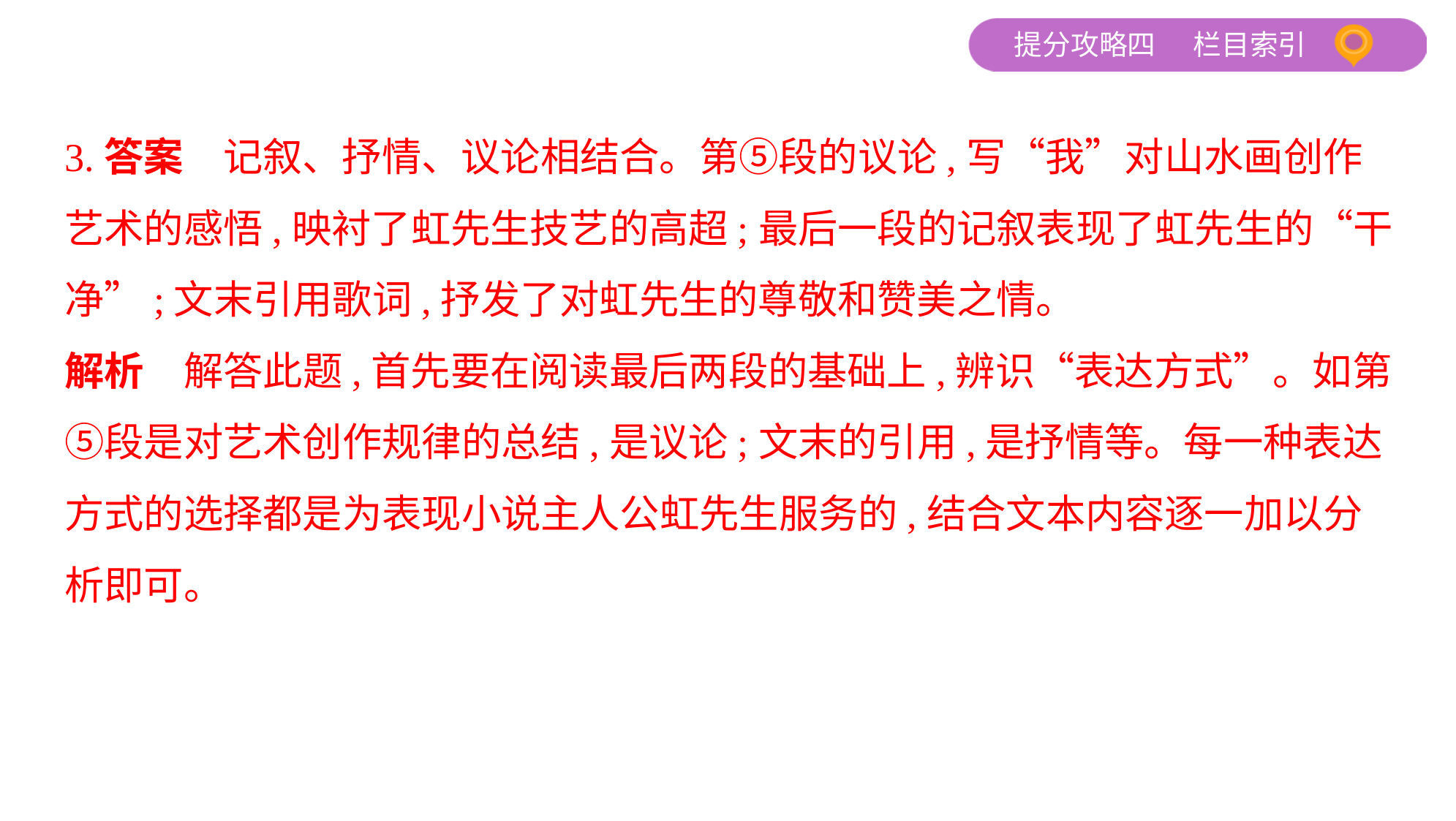

3.答案　记叙、抒情、议论相结合。第⑤段的议论,写“我”对山水画创作
艺术的感悟,映衬了虹先生技艺的高超;最后一段的记叙表现了虹先生的“干
净”;文末引用歌词,抒发了对虹先生的尊敬和赞美之情。
解析　解答此题,首先要在阅读最后两段的基础上,辨识“表达方式”。如第
⑤段是对艺术创作规律的总结,是议论;文末的引用,是抒情等。每一种表达
方式的选择都是为表现小说主人公虹先生服务的,结合文本内容逐一加以分
析即可。